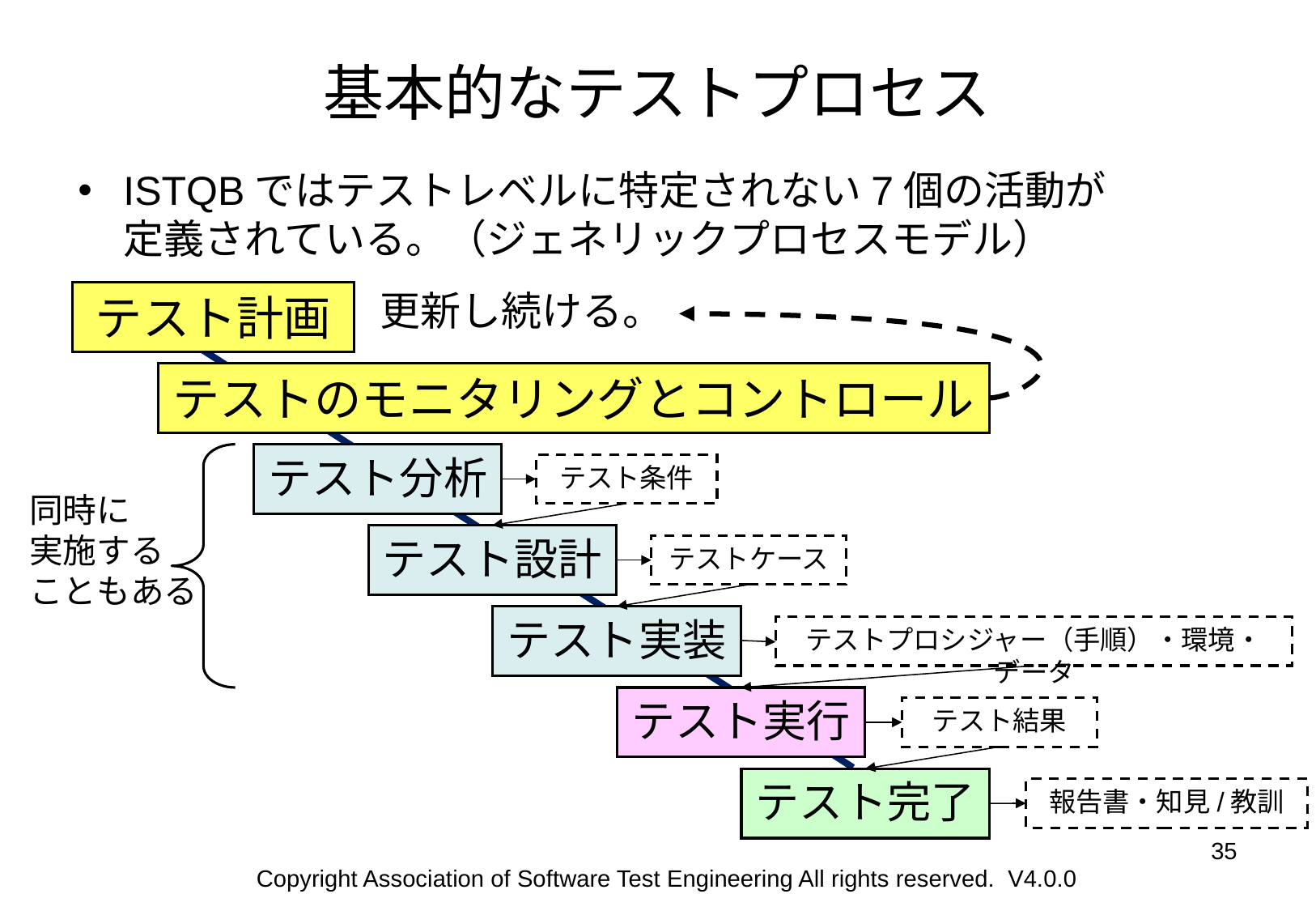

# 基本的なテストプロセス
ISTQBではテストレベルに特定されない7個の活動が
定義されている。（ジェネリックプロセスモデル）
更新し続ける。
テスト計画
テストのモニタリングとコントロール

テスト分析
テスト条件
同時に
実施する
こともある
テスト設計
テストケース
テスト実装
テストプロシジャー（手順）・環境・データ
テスト実行
テスト結果
テスト完了
報告書・知見/教訓
35
Copyright Association of Software Test Engineering All rights reserved.  V4.0.0